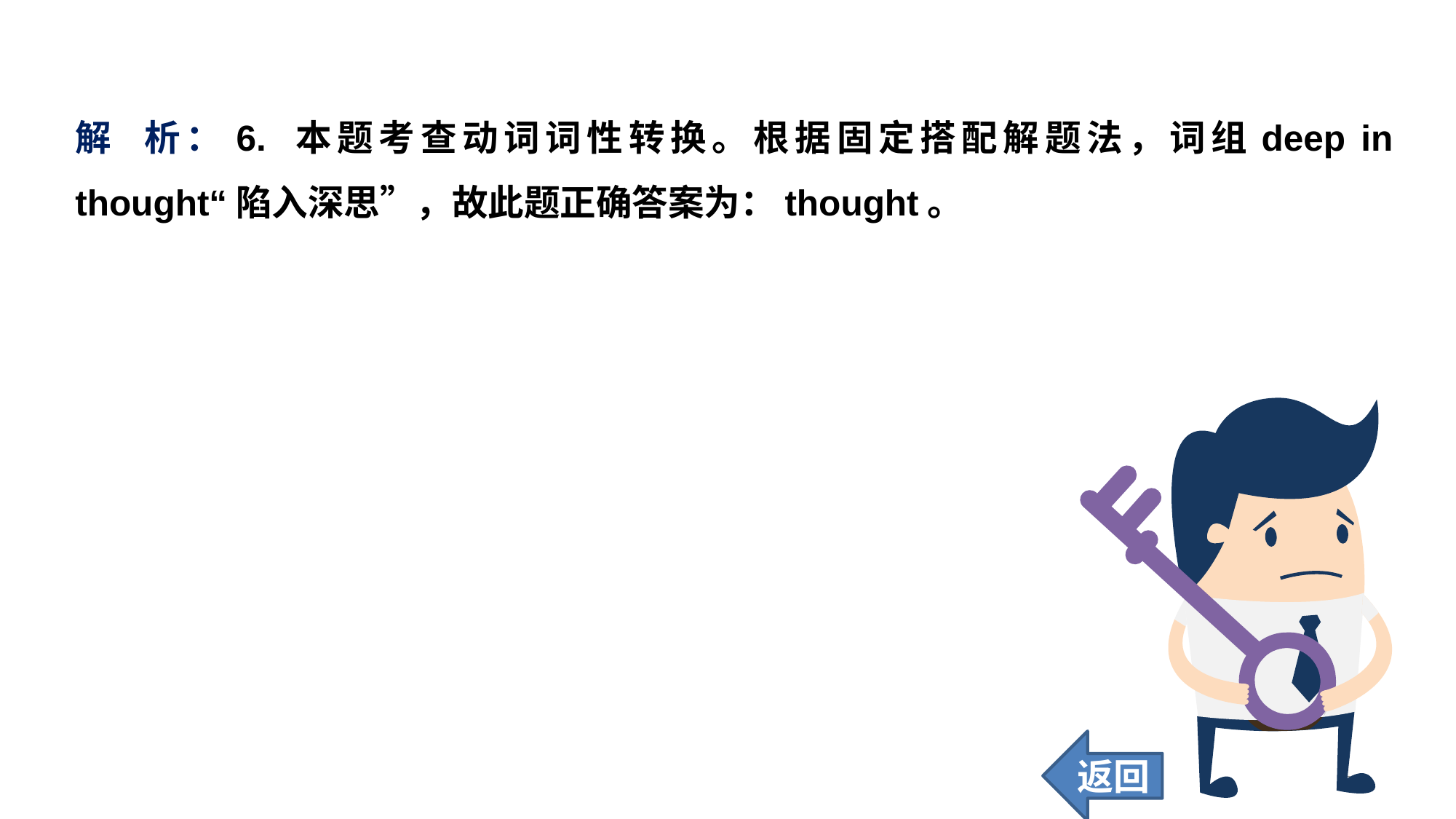

解  析：6. 本题考查动词词性转换。根据固定搭配解题法，词组deep in thought“陷入深思”，故此题正确答案为：thought。

返回
201